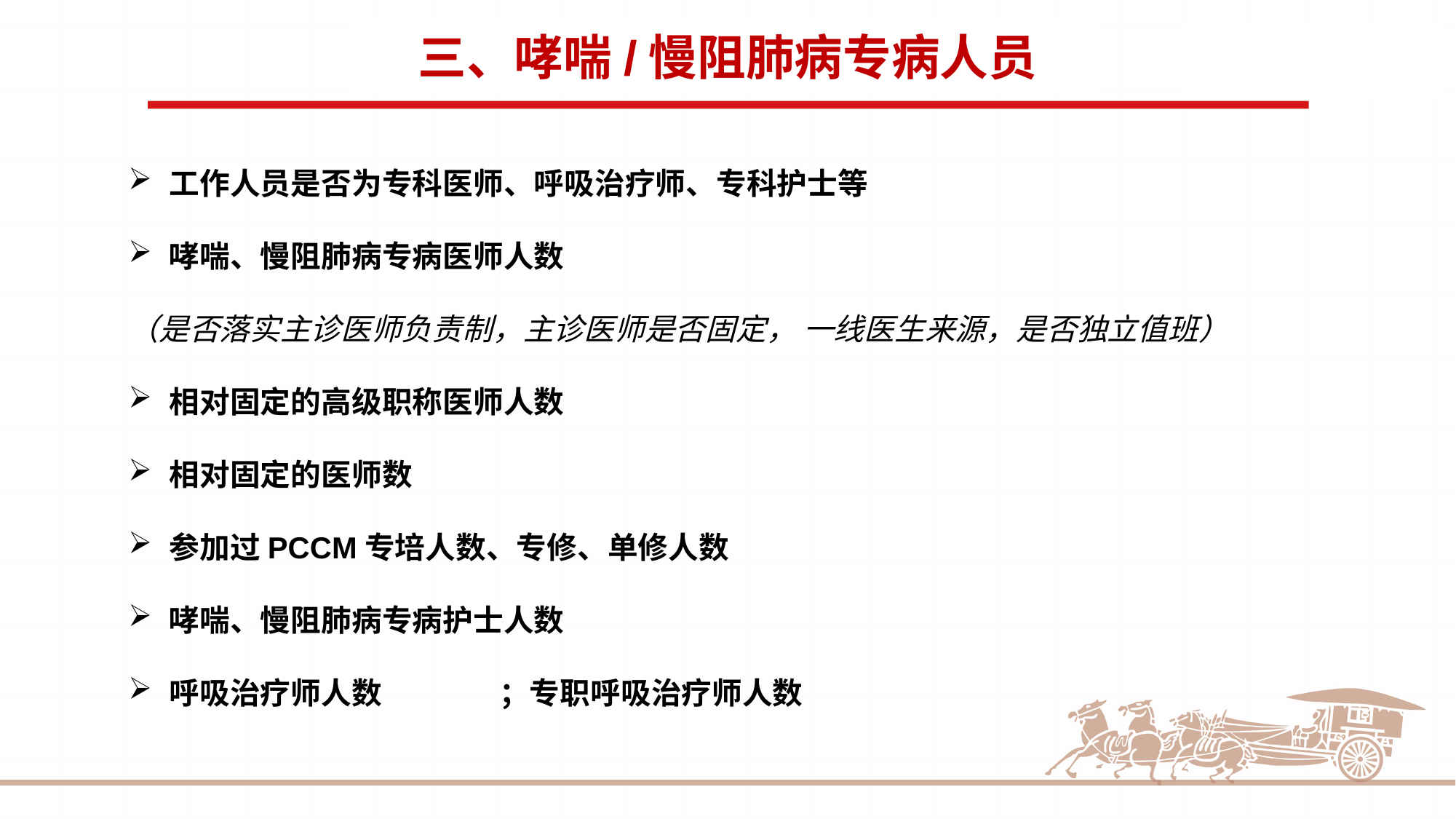

三、哮喘/慢阻肺病专病人员
工作人员是否为专科医师、呼吸治疗师、专科护士等
哮喘、慢阻肺病专病医师人数
（是否落实主诊医师负责制，主诊医师是否固定， 一线医生来源，是否独立值班）
相对固定的高级职称医师人数
相对固定的医师数
参加过PCCM专培人数、专修、单修人数
哮喘、慢阻肺病专病护士人数
呼吸治疗师人数                 ；专职呼吸治疗师人数